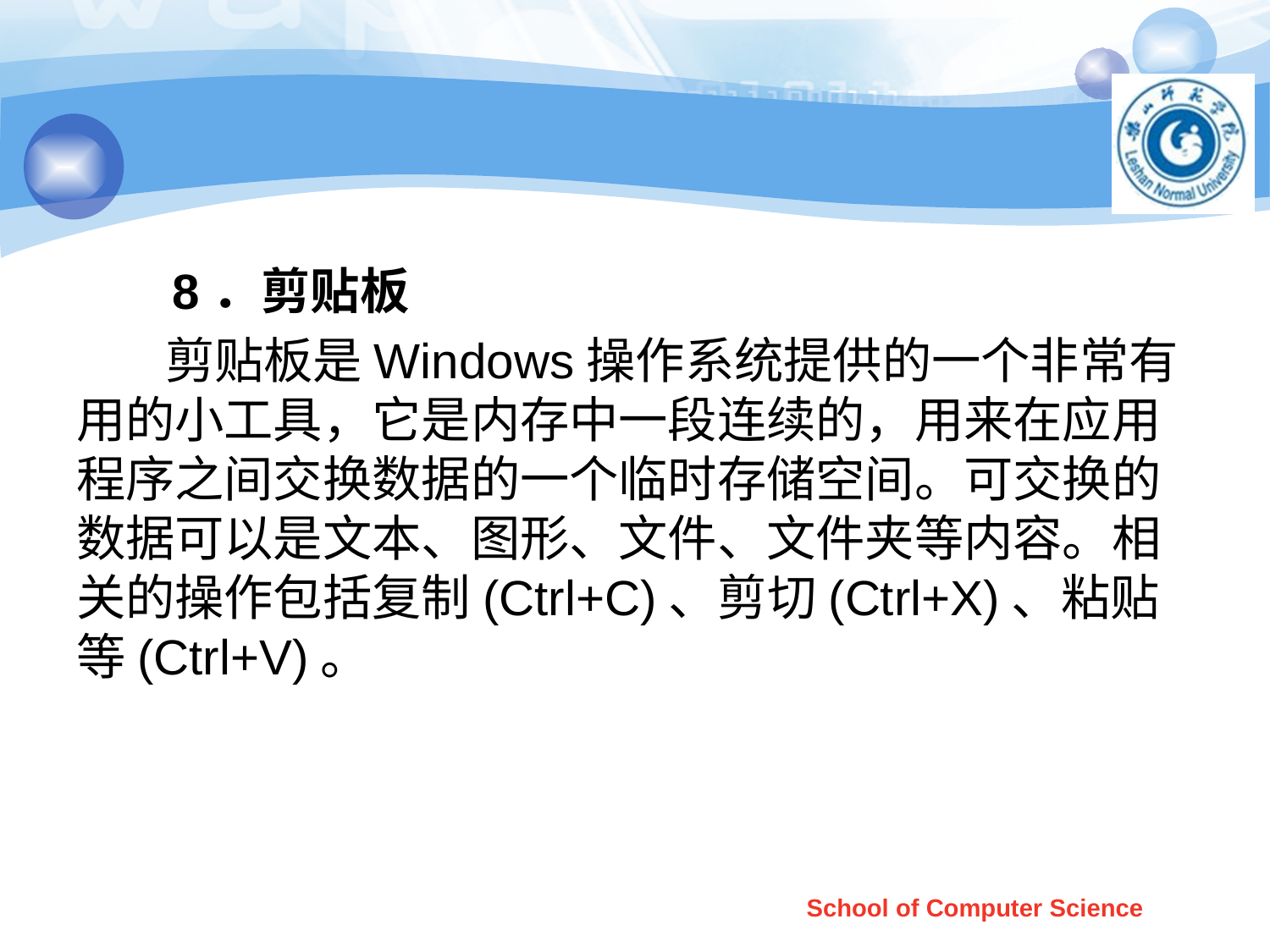

#
       8．剪贴板
       剪贴板是Windows操作系统提供的一个非常有用的小工具，它是内存中一段连续的，用来在应用程序之间交换数据的一个临时存储空间。可交换的数据可以是文本、图形、文件、文件夹等内容。相关的操作包括复制(Ctrl+C)、剪切(Ctrl+X)、粘贴等(Ctrl+V)。
School of Computer Science